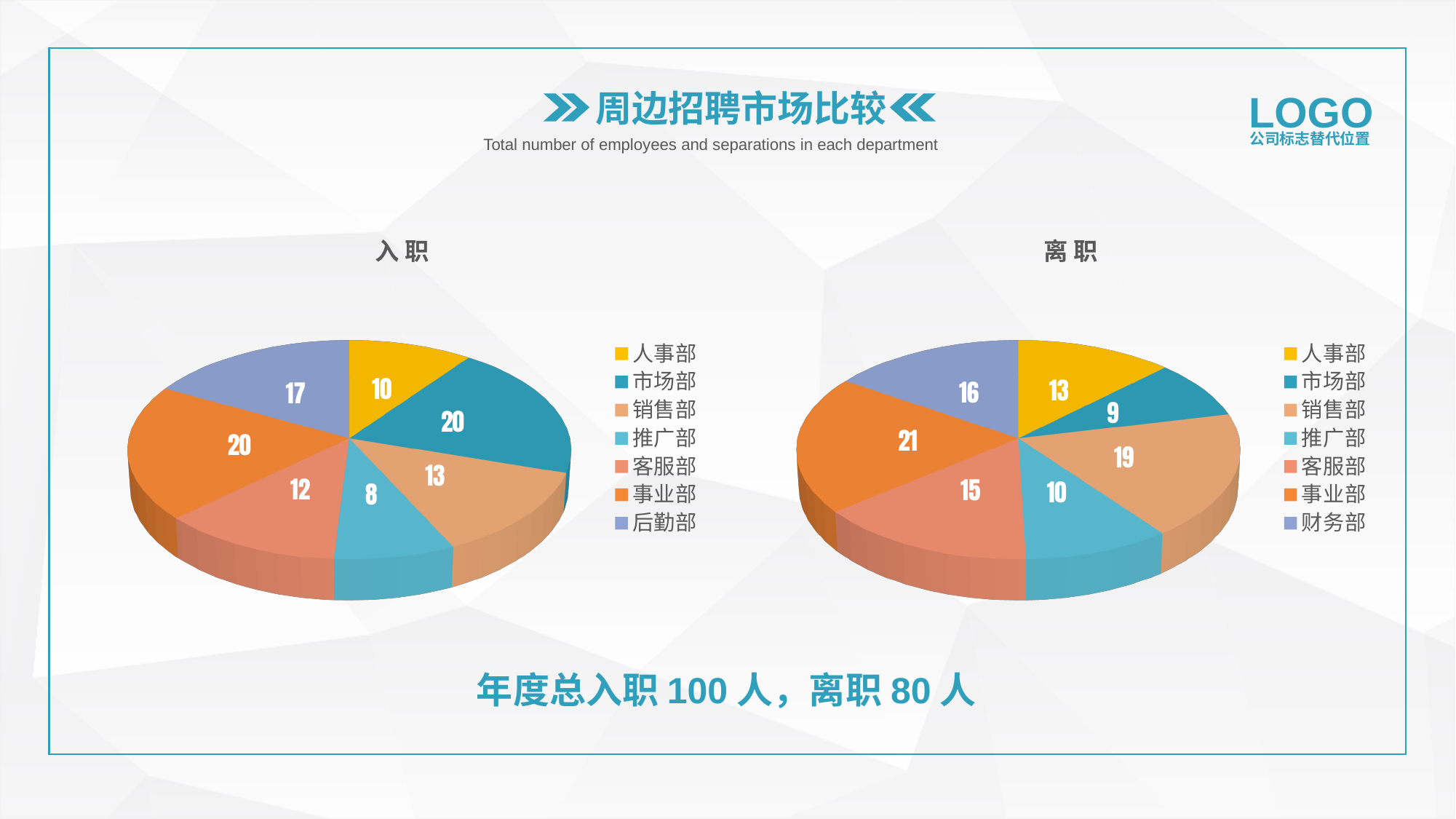

周边招聘市场比较
LOGO
公司标志替代位置

Total number of employees and separations in each department

[unsupported chart]

[unsupported chart]

年度总入职100人，离职80人